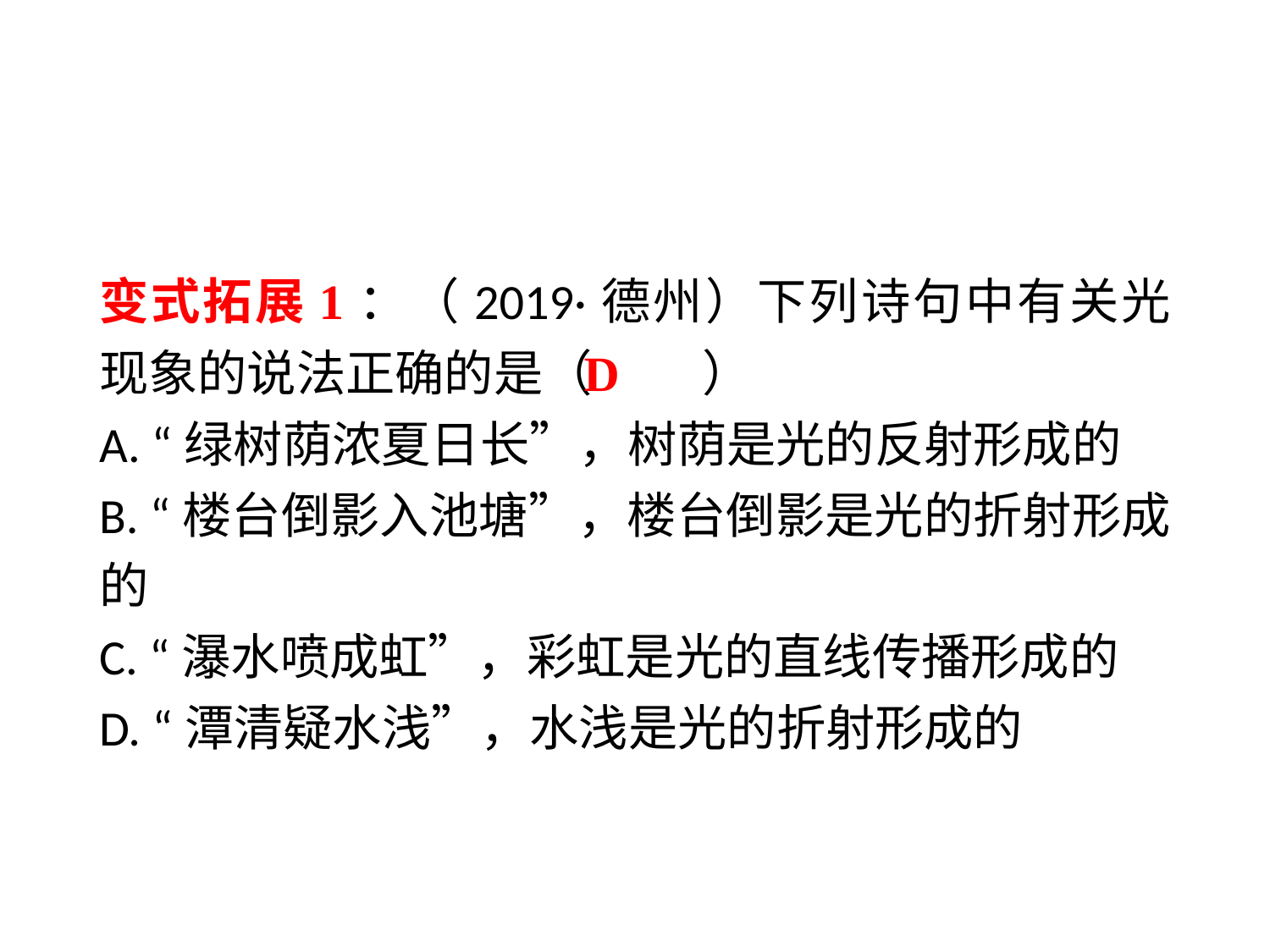

变式拓展1：（2019·德州）下列诗句中有关光现象的说法正确的是（　 　）
A. “绿树荫浓夏日长”，树荫是光的反射形成的
B. “楼台倒影入池塘”，楼台倒影是光的折射形成的
C. “瀑水喷成虹”，彩虹是光的直线传播形成的
D. “潭清疑水浅”，水浅是光的折射形成的
D